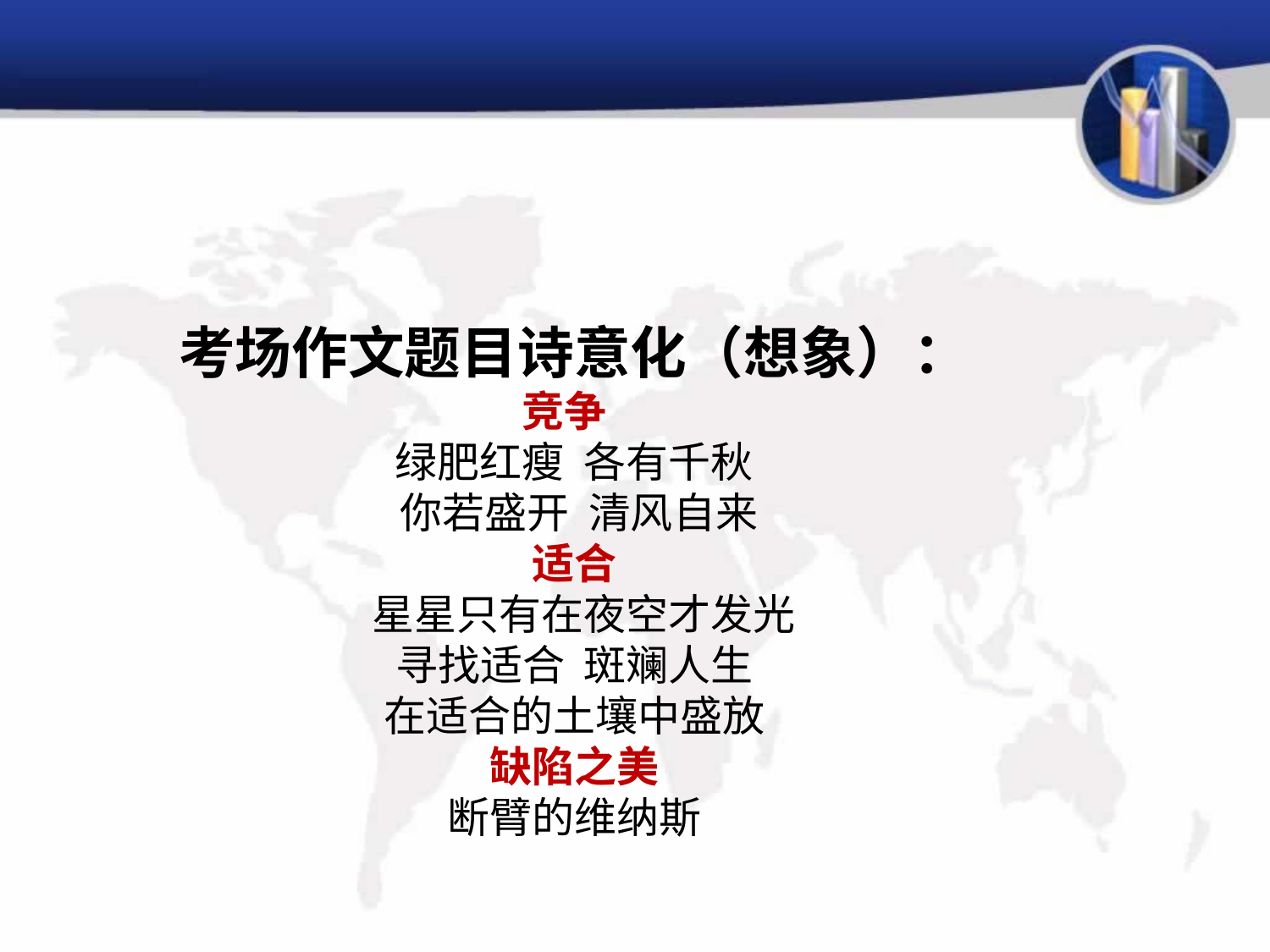

# 考场作文题目诗意化（想象）： 竞争 绿肥红瘦  各有千秋 你若盛开  清风自来 适合 星星只有在夜空才发光 寻找适合  斑斓人生 在适合的土壤中盛放 缺陷之美 断臂的维纳斯